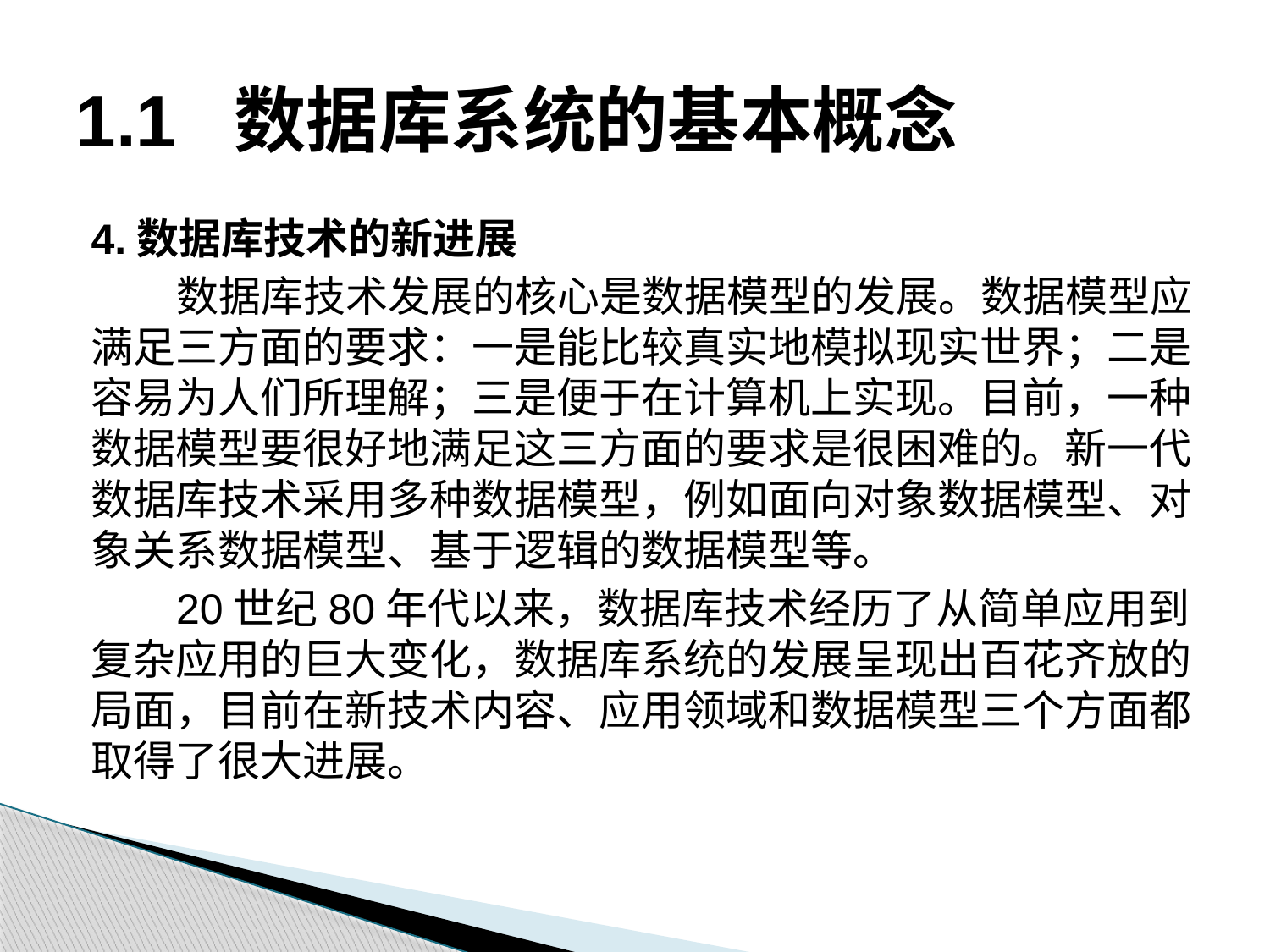

# 1.1  数据库系统的基本概念
4.数据库技术的新进展
数据库技术发展的核心是数据模型的发展。数据模型应满足三方面的要求：一是能比较真实地模拟现实世界；二是容易为人们所理解；三是便于在计算机上实现。目前，一种数据模型要很好地满足这三方面的要求是很困难的。新一代数据库技术采用多种数据模型，例如面向对象数据模型、对象关系数据模型、基于逻辑的数据模型等。
20世纪80年代以来，数据库技术经历了从简单应用到复杂应用的巨大变化，数据库系统的发展呈现出百花齐放的局面，目前在新技术内容、应用领域和数据模型三个方面都取得了很大进展。